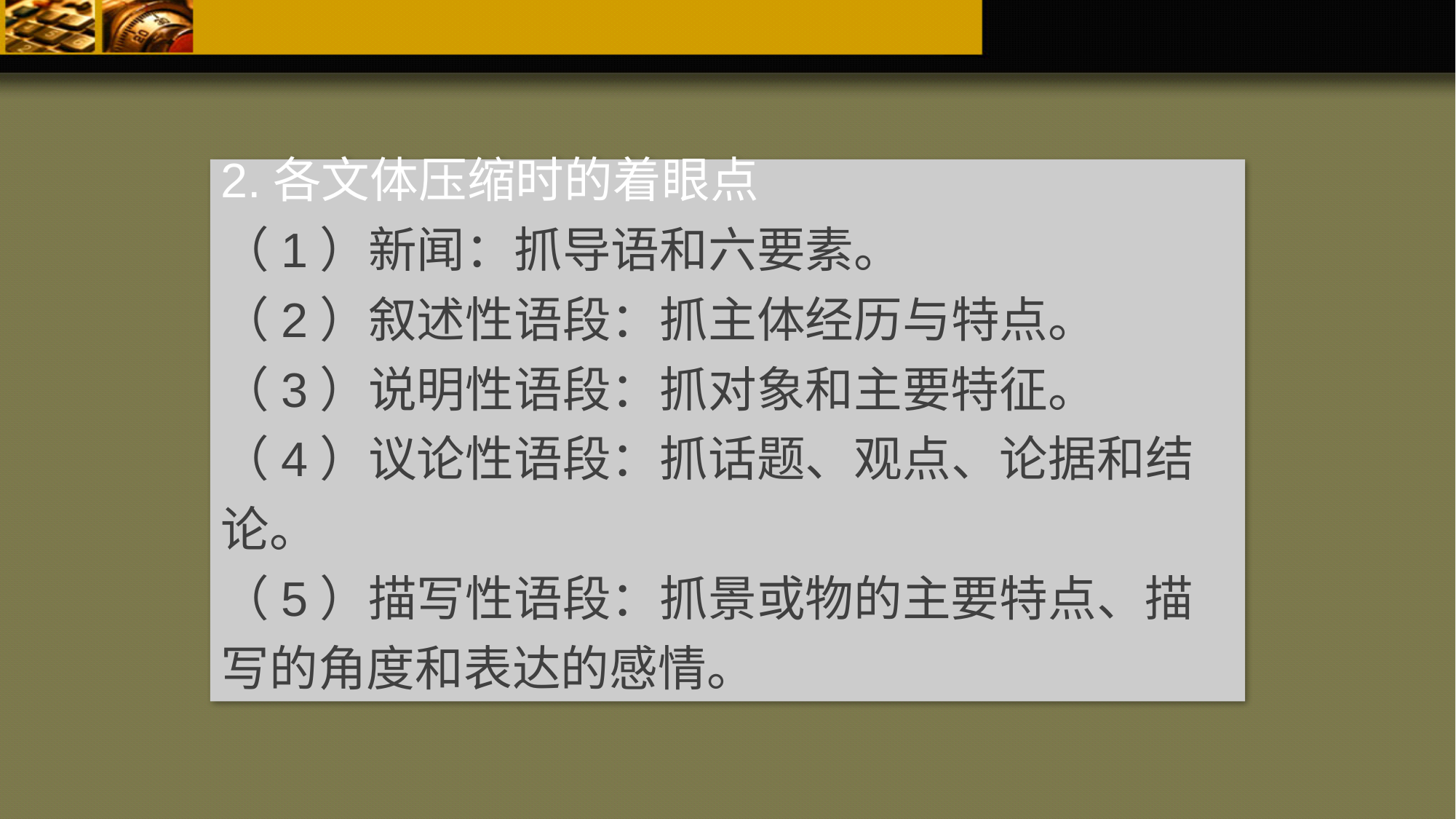

2.各文体压缩时的着眼点
（1）新闻：抓导语和六要素。
（2）叙述性语段：抓主体经历与特点。
（3）说明性语段：抓对象和主要特征。
（4）议论性语段：抓话题、观点、论据和结论。
（5）描写性语段：抓景或物的主要特点、描写的角度和表达的感情。